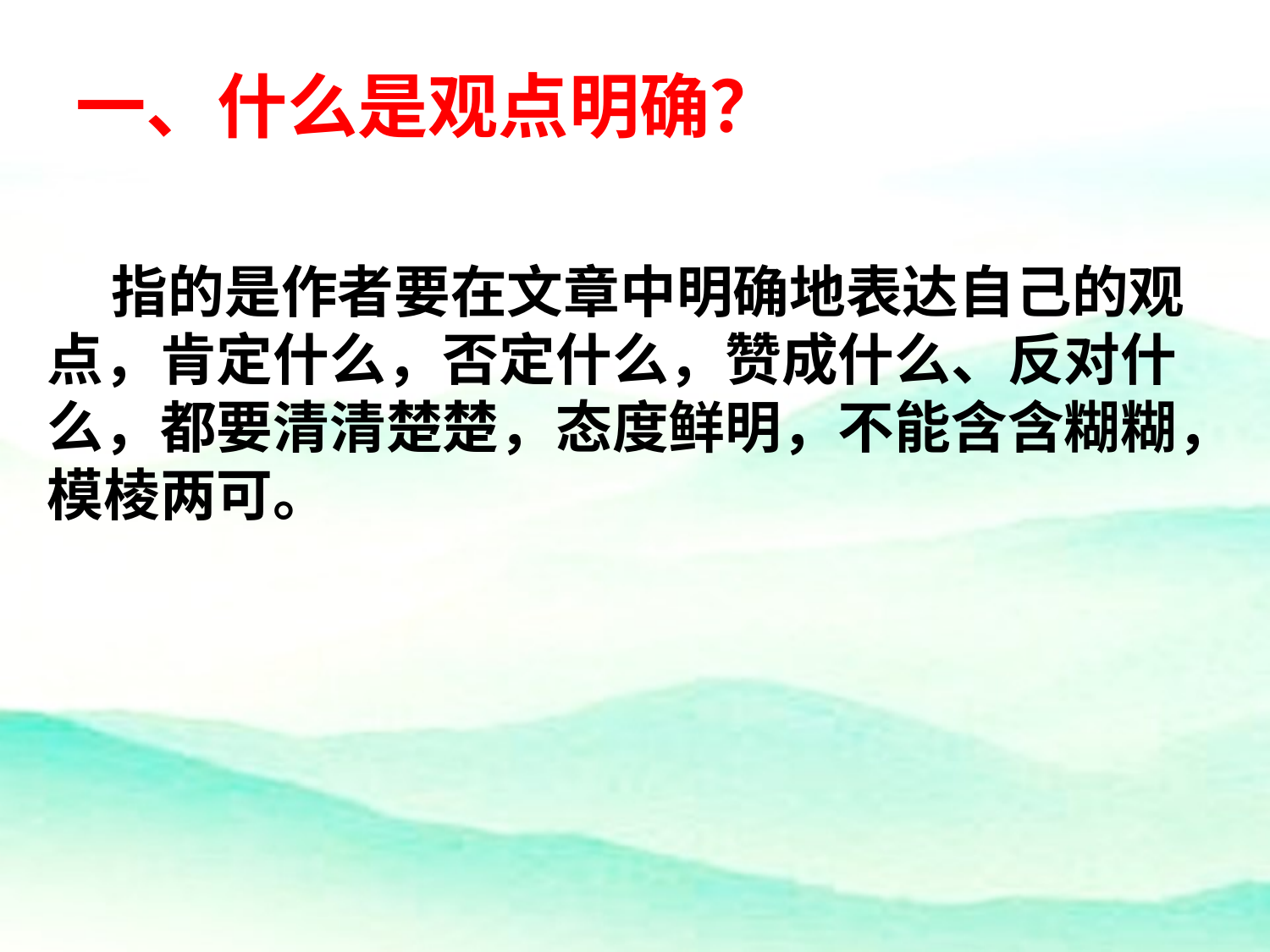

# 一、什么是观点明确？
    指的是作者要在文章中明确地表达自己的观点，肯定什么，否定什么，赞成什么、反对什么，都要清清楚楚，态度鲜明，不能含含糊糊，模棱两可。